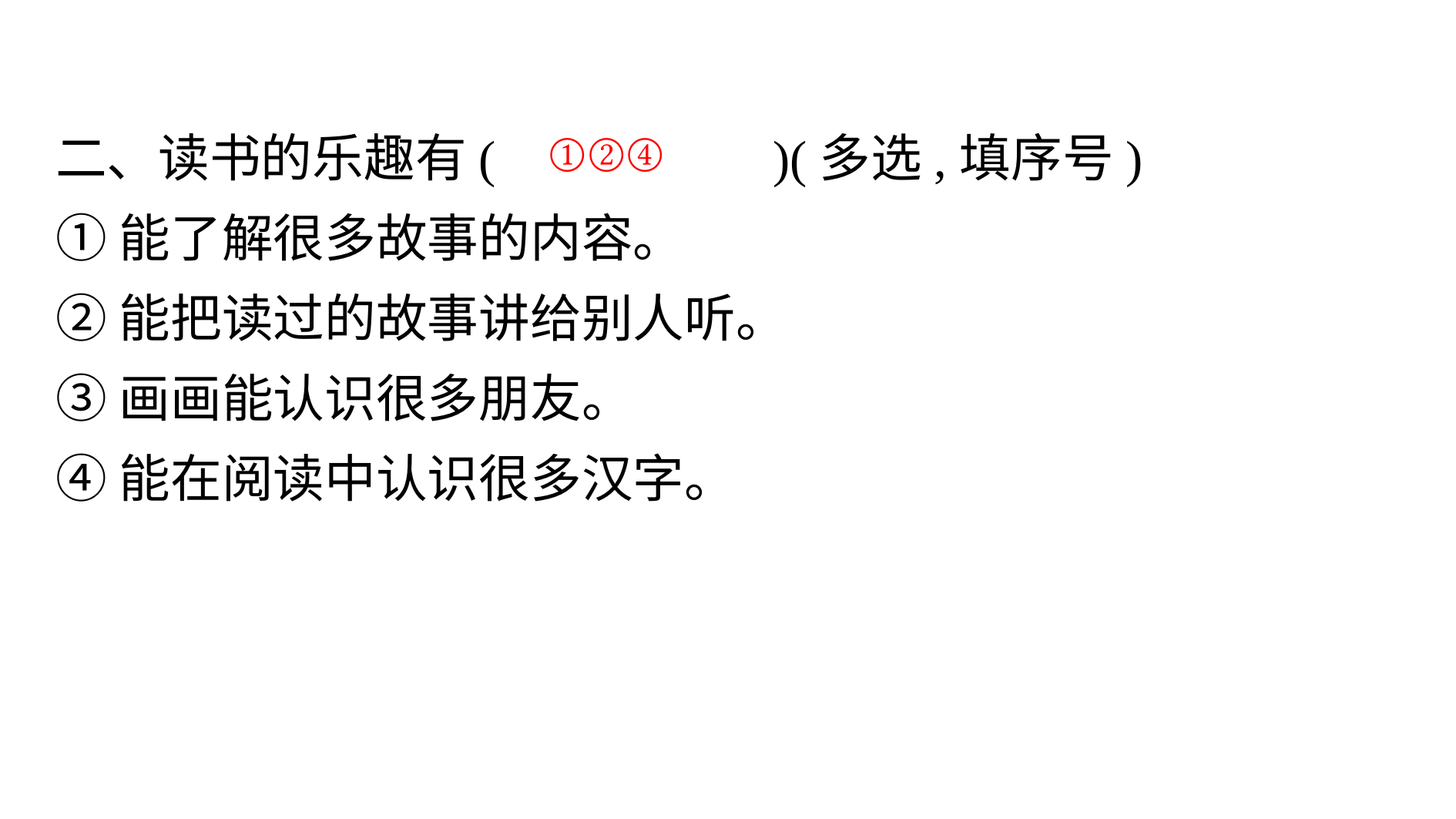

二、读书的乐趣有(　　　    　)(多选,填序号)
①能了解很多故事的内容。
②能把读过的故事讲给别人听。
③画画能认识很多朋友。
④能在阅读中认识很多汉字。
①②④